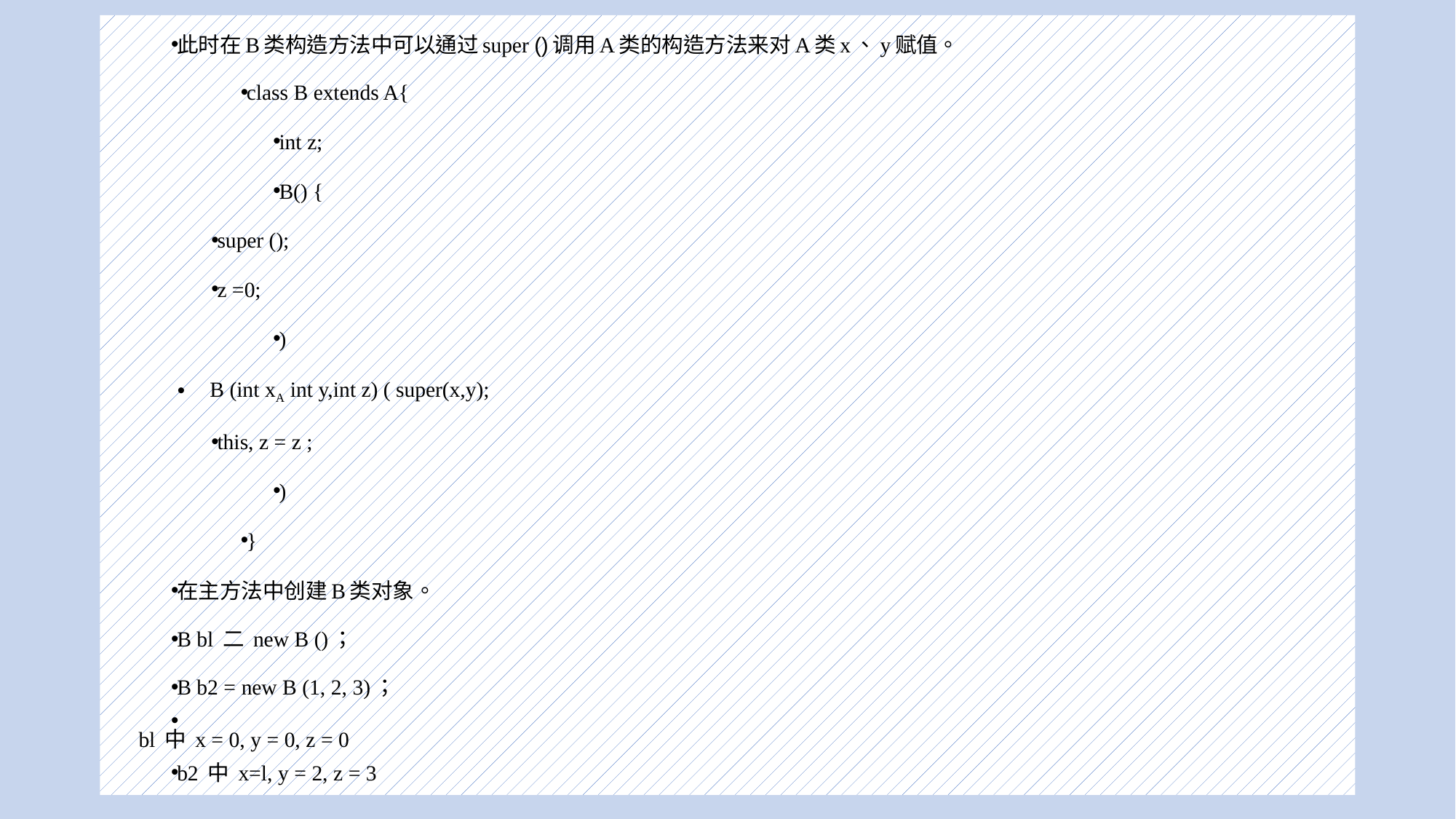

此时在B类构造方法中可以通过super ()调用A类的构造方法来对A类x、y赋值。
class B extends A{
int z;
B() {
super ();
z =0;
)
B (int xA int y,int z) ( super(x,y);
this, z = z ;
)
}
在主方法中创建B类对象。
B bl 二 new B ()；
B b2 = new B (1, 2, 3)；
bl 中 x = 0, y = 0, z = 0
b2 中 x=l, y = 2, z = 3

#